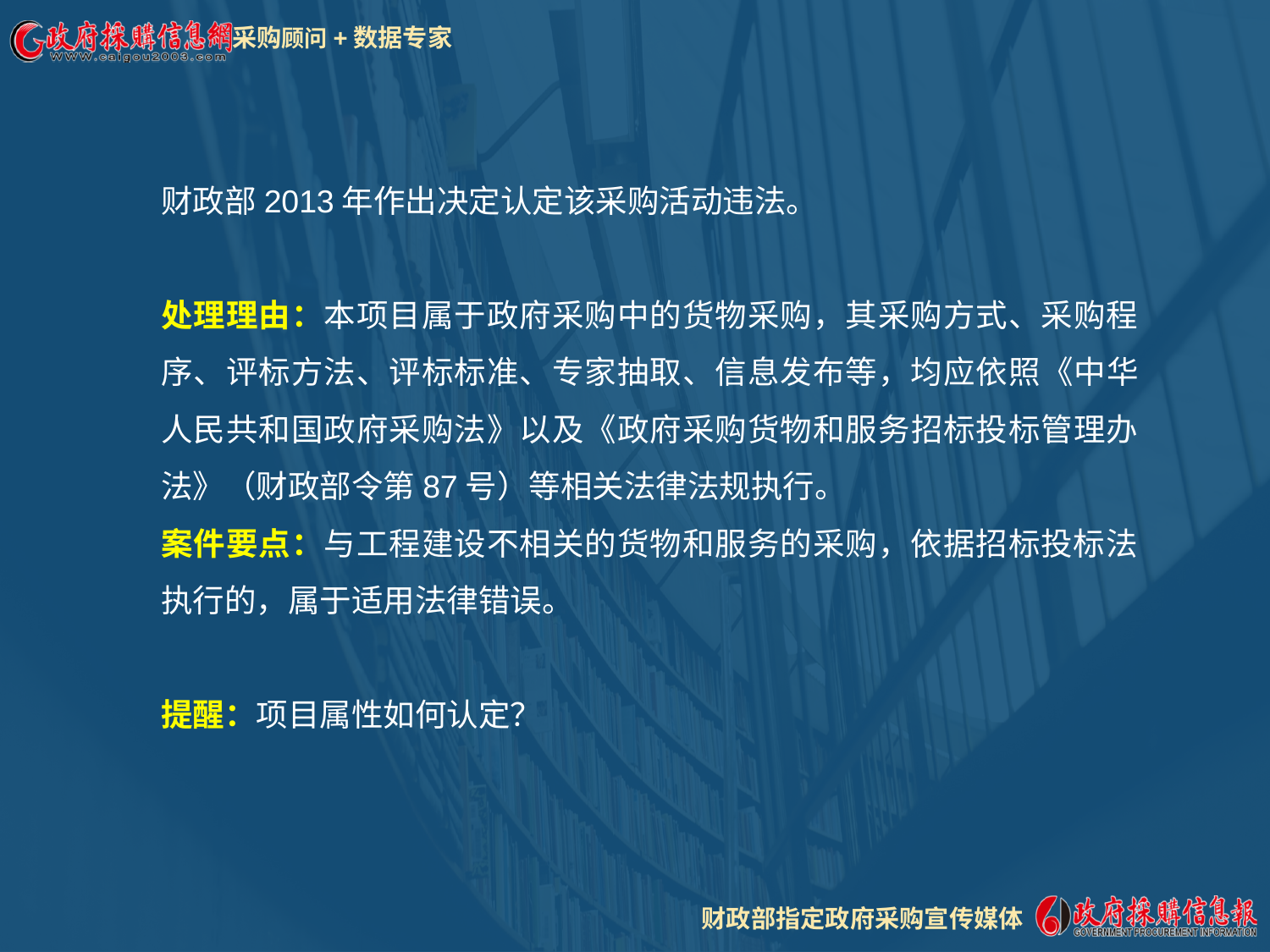

财政部2013年作出决定认定该采购活动违法。

处理理由：本项目属于政府采购中的货物采购，其采购方式、采购程序、评标方法、评标标准、专家抽取、信息发布等，均应依照《中华人民共和国政府采购法》以及《政府采购货物和服务招标投标管理办法》（财政部令第87号）等相关法律法规执行。
案件要点：与工程建设不相关的货物和服务的采购，依据招标投标法执行的，属于适用法律错误。

提醒：项目属性如何认定？